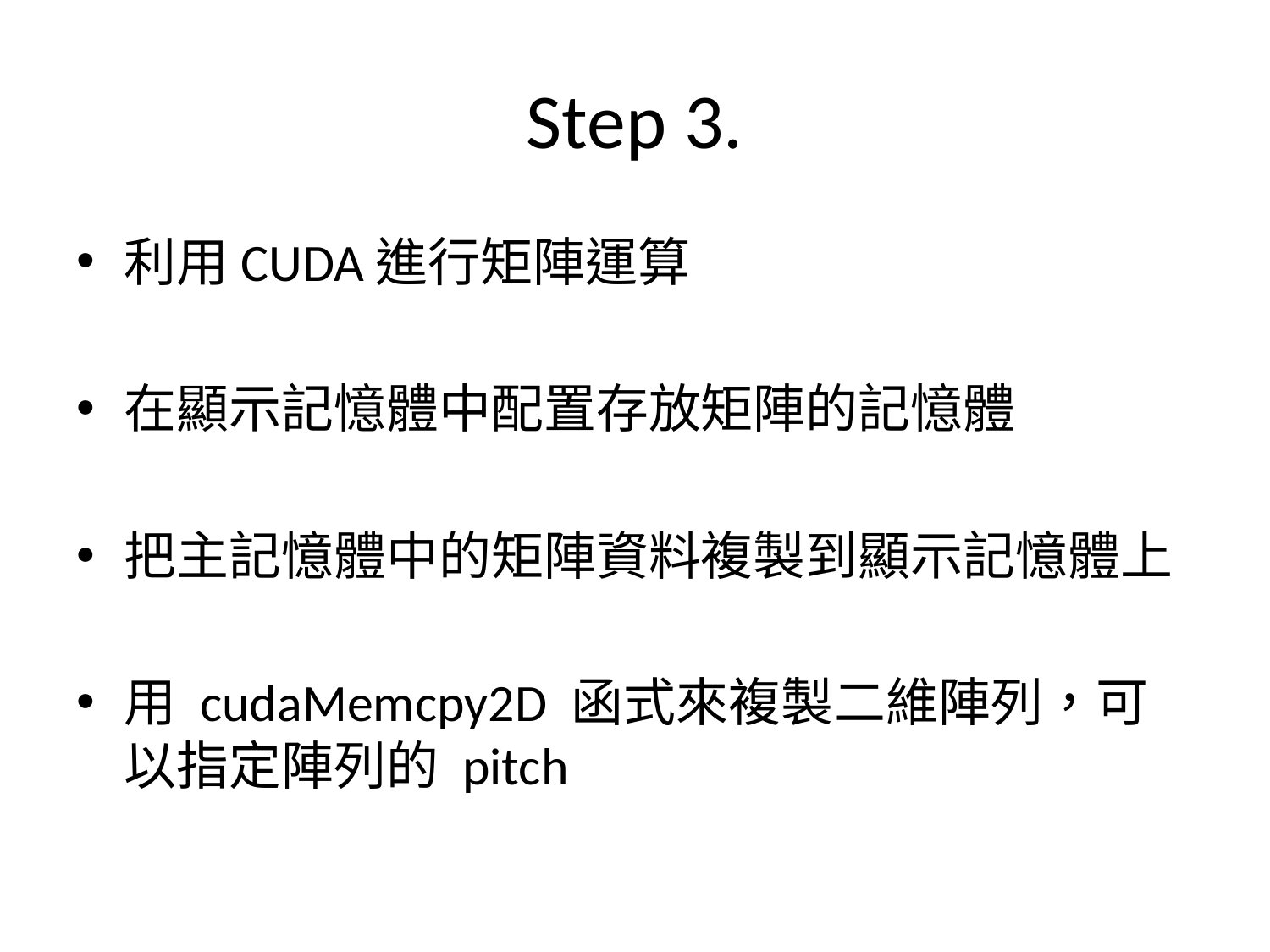

# Step 3.
利用CUDA進行矩陣運算

在顯示記憶體中配置存放矩陣的記憶體

把主記憶體中的矩陣資料複製到顯示記憶體上

用 cudaMemcpy2D 函式來複製二維陣列，可以指定陣列的 pitch